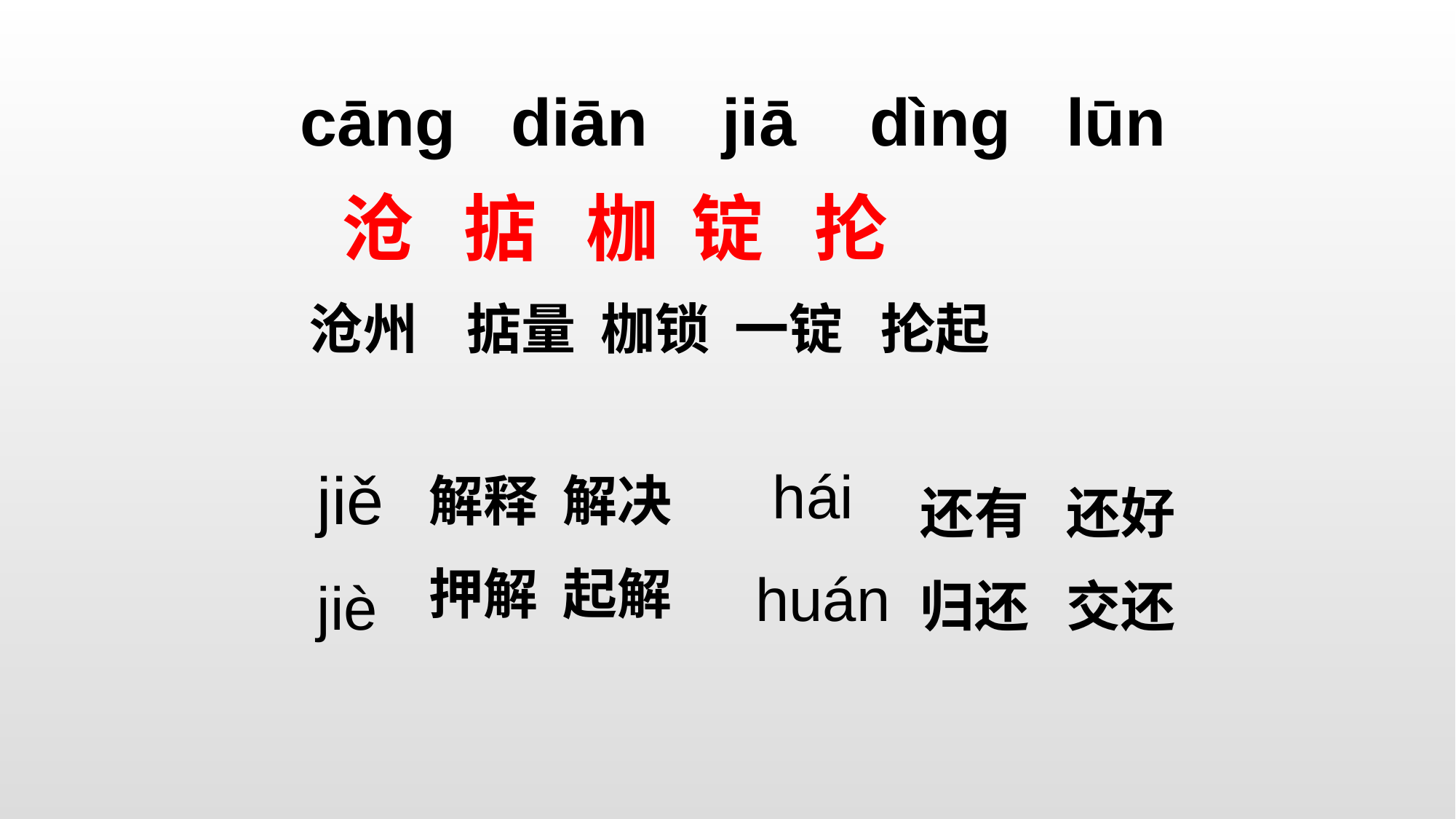

cāng   diān    jiā    dìng   lūn
  沧   掂   枷  锭   抡
沧州    掂量  枷锁  一锭   抡起
jiě
hái
解释  解决
押解  起解
还有   还好
归还   交还
huán
jiè